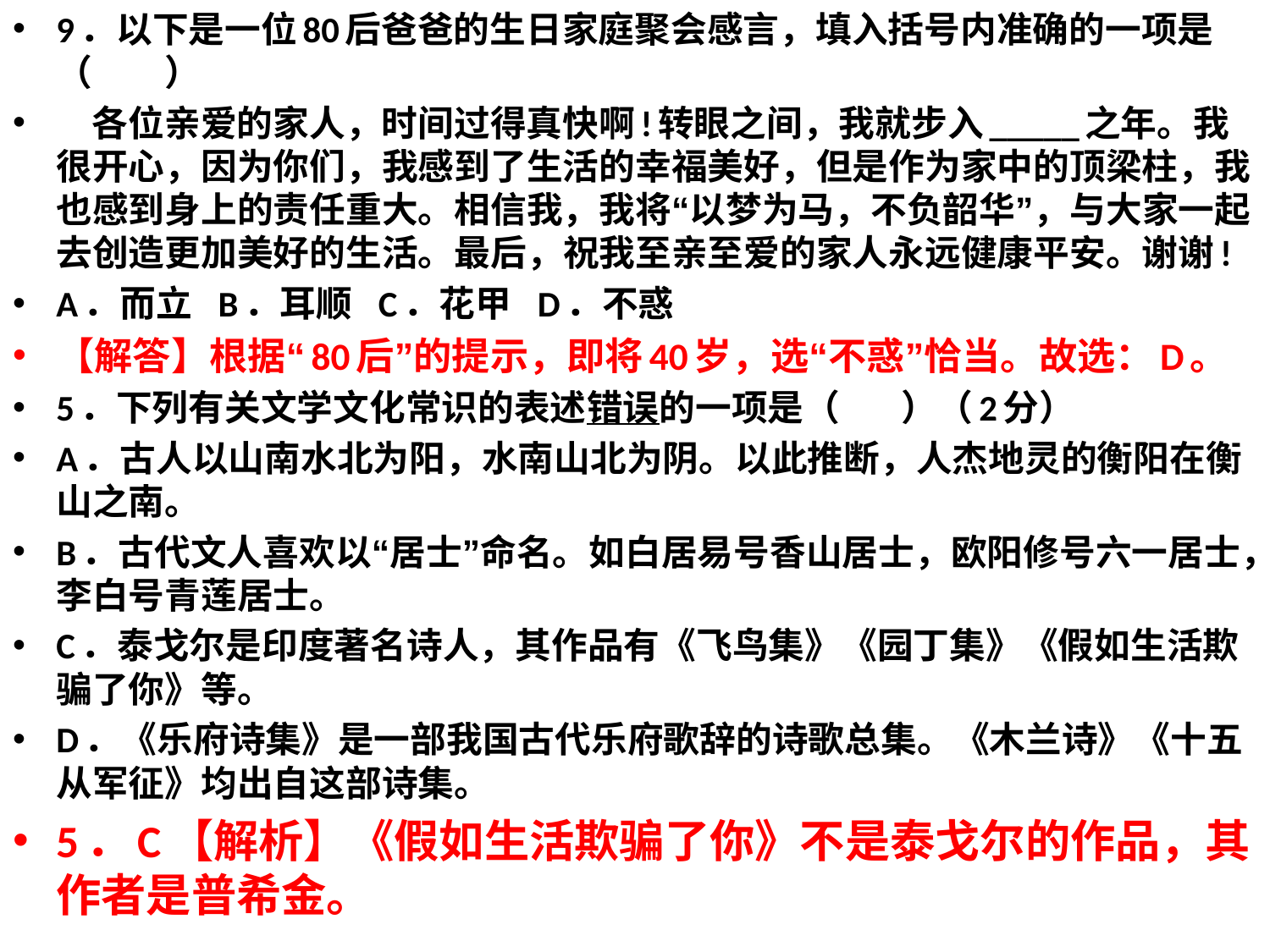

9．以下是一位80后爸爸的生日家庭聚会感言，填入括号内准确的一项是（　　）
   各位亲爱的家人，时间过得真快啊!转眼之间，我就步入_____之年。我很开心，因为你们，我感到了生活的幸福美好，但是作为家中的顶梁柱，我也感到身上的责任重大。相信我，我将“以梦为马，不负韶华”，与大家一起去创造更加美好的生活。最后，祝我至亲至爱的家人永远健康平安。谢谢!
A．而立  B．耳顺  C．花甲  D．不惑
【解答】根据“80后”的提示，即将40岁，选“不惑”恰当。故选：D。
5．下列有关文学文化常识的表述错误的一项是（      ）（2分）
A．古人以山南水北为阳，水南山北为阴。以此推断，人杰地灵的衡阳在衡山之南。
B．古代文人喜欢以“居士”命名。如白居易号香山居士，欧阳修号六一居士，李白号青莲居士。
C．泰戈尔是印度著名诗人，其作品有《飞鸟集》《园丁集》《假如生活欺骗了你》等。
D．《乐府诗集》是一部我国古代乐府歌辞的诗歌总集。《木兰诗》《十五从军征》均出自这部诗集。
5．C【解析】《假如生活欺骗了你》不是泰戈尔的作品，其作者是普希金。
#